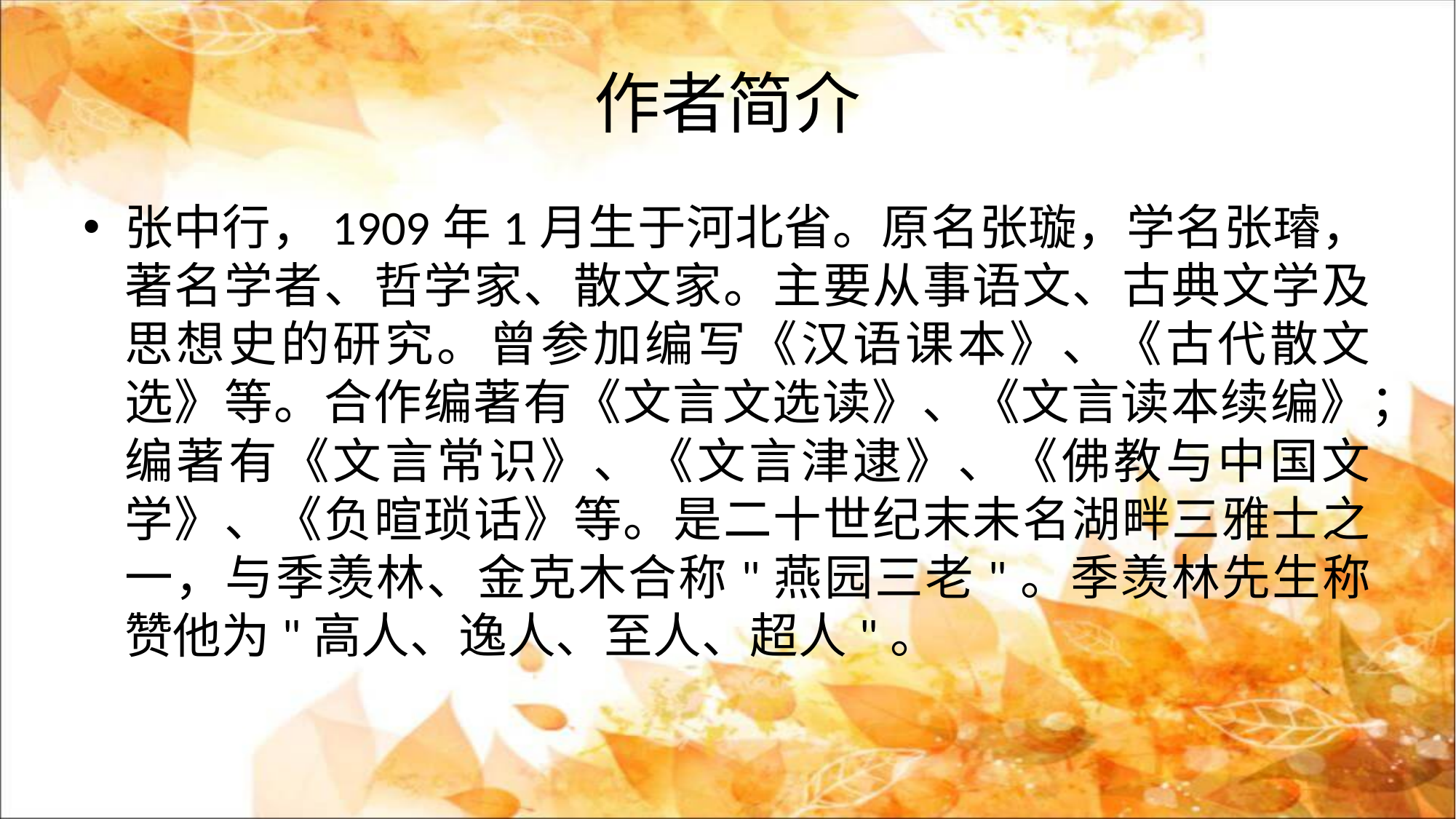

# 作者简介
张中行，1909年1月生于河北省。原名张璇，学名张璿，著名学者、哲学家、散文家。主要从事语文、古典文学及思想史的研究。曾参加编写《汉语课本》、《古代散文选》等。合作编著有《文言文选读》、《文言读本续编》；编著有《文言常识》、《文言津逮》、《佛教与中国文学》、《负暄琐话》等。是二十世纪末未名湖畔三雅士之一，与季羡林、金克木合称"燕园三老"。季羡林先生称赞他为"高人、逸人、至人、超人"。
PPT模板：www.1ppt.com/moban/                  PPT素材：www.1ppt.com/sucai/
PPT背景：www.1ppt.com/beijing/                   PPT图表：www.1ppt.com/tubiao/
PPT下载：www.1ppt.com/xiazai/                     PPT教程： www.1ppt.com/powerpoint/
资料下载：www.1ppt.com/ziliao/                   范文下载：www.1ppt.com/fanwen/
试卷下载：www.1ppt.com/shiti/                     教案下载：www.1ppt.com/jiaoan/
PPT论坛：www.1ppt.cn                                     PPT课件：www.1ppt.com/kejian/
语文课件：www.1ppt.com/kejian/yuwen/    数学课件：www.1ppt.com/kejian/shuxue/
英语课件：www.1ppt.com/kejian/yingyu/    美术课件：www.1ppt.com/kejian/meishu/
科学课件：www.1ppt.com/kejian/kexue/     物理课件：www.1ppt.com/kejian/wuli/
化学课件：www.1ppt.com/kejian/huaxue/  生物课件：www.1ppt.com/kejian/shengwu/
地理课件：www.1ppt.com/kejian/dili/          历史课件：www.1ppt.com/kejian/lishi/